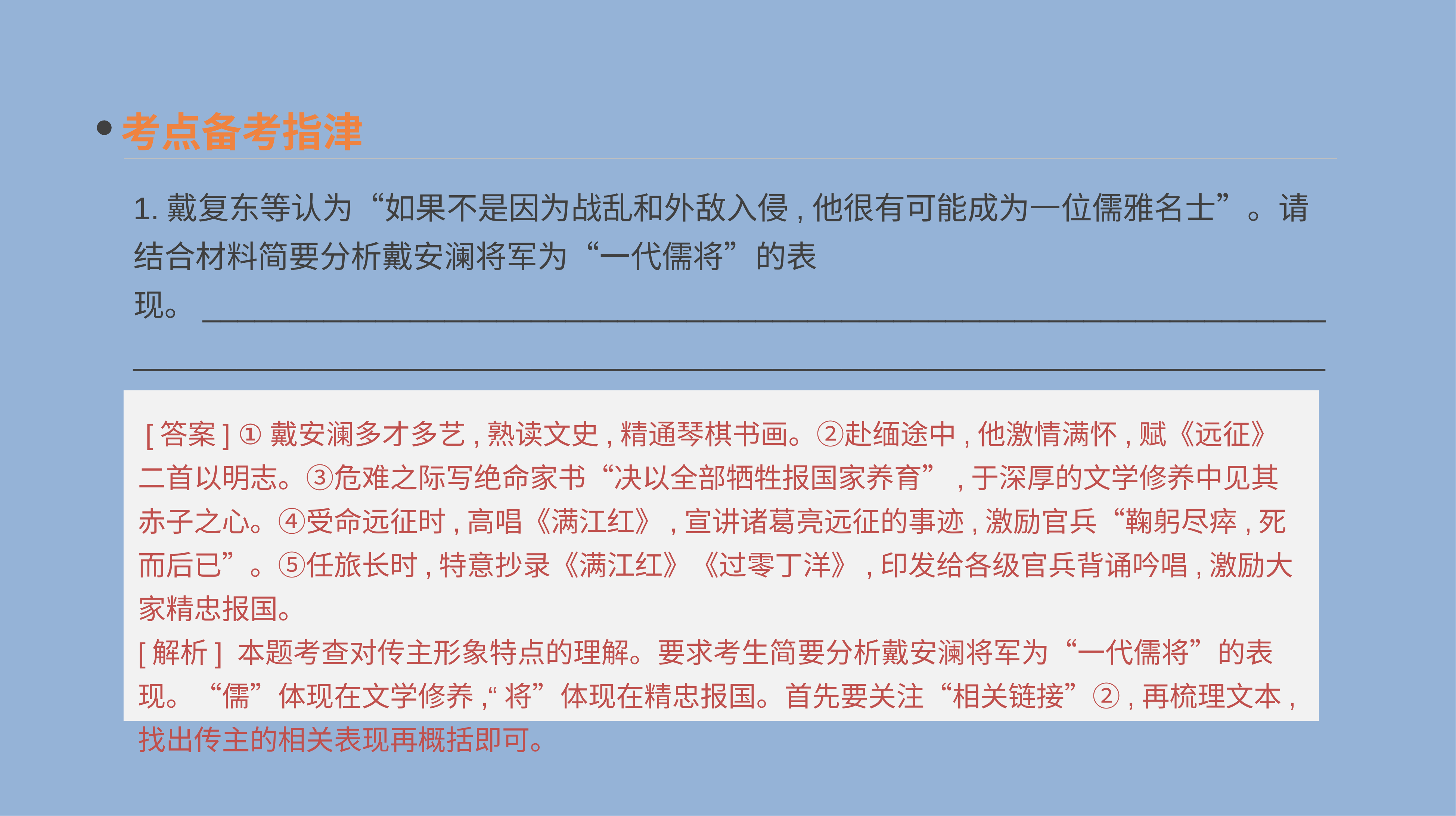

考点备考指津

1.戴复东等认为“如果不是因为战乱和外敌入侵,他很有可能成为一位儒雅名士”。请结合材料简要分析戴安澜将军为“一代儒将”的表现。__________________________________________________________________________________________________________________________________________________________________________

 [答案] ①戴安澜多才多艺,熟读文史,精通琴棋书画。②赴缅途中,他激情满怀,赋《远征》二首以明志。③危难之际写绝命家书“决以全部牺牲报国家养育”,于深厚的文学修养中见其赤子之心。④受命远征时,高唱《满江红》,宣讲诸葛亮远征的事迹,激励官兵“鞠躬尽瘁,死而后已”。⑤任旅长时,特意抄录《满江红》《过零丁洋》,印发给各级官兵背诵吟唱,激励大家精忠报国。
[解析] 本题考查对传主形象特点的理解。要求考生简要分析戴安澜将军为“一代儒将”的表现。“儒”体现在文学修养,“将”体现在精忠报国。首先要关注“相关链接”②,再梳理文本,找出传主的相关表现再概括即可。